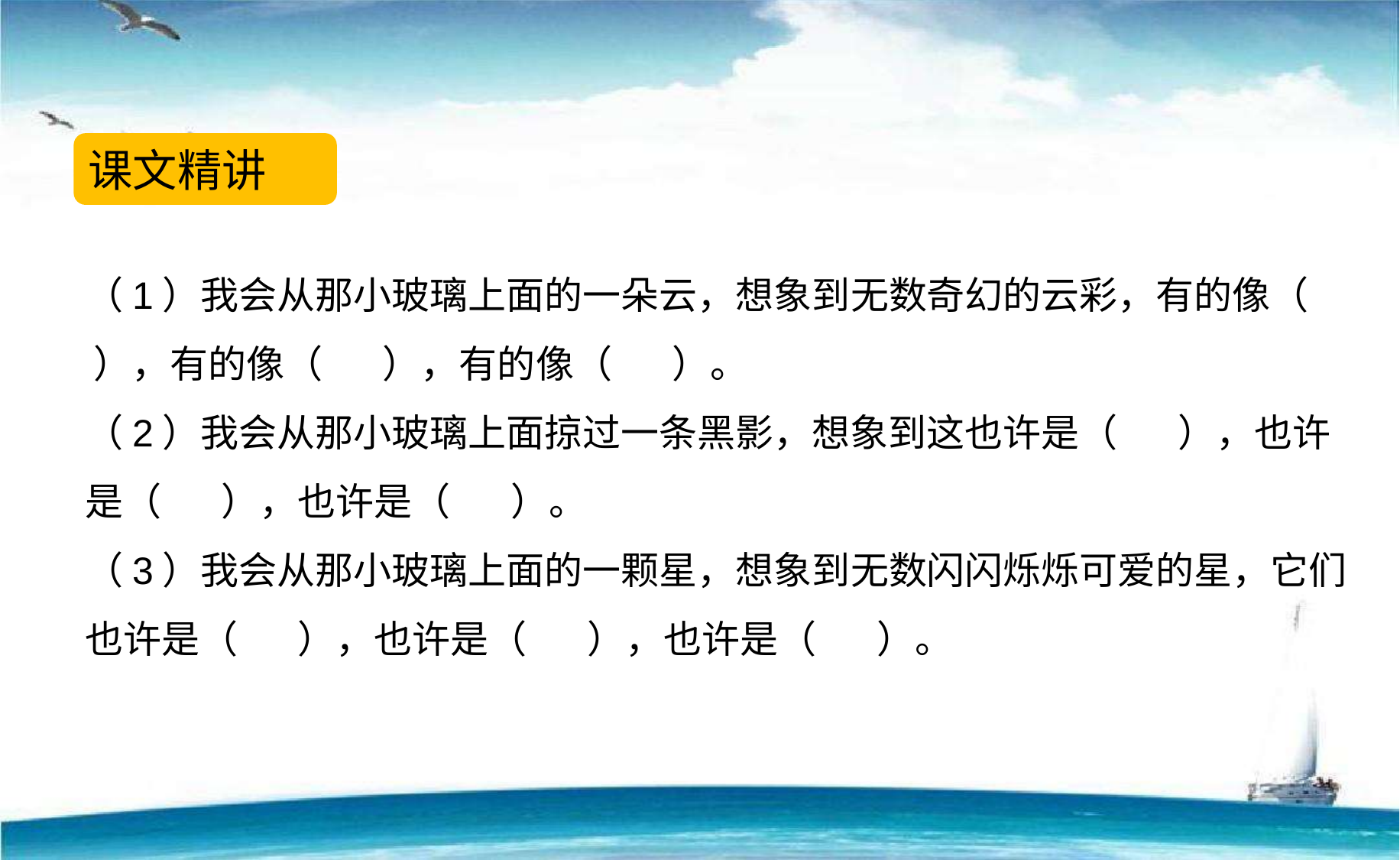

课文精讲
（1）我会从那小玻璃上面的一朵云，想象到无数奇幻的云彩，有的像（       ），有的像（       ），有的像（       ）。
（2）我会从那小玻璃上面掠过一条黑影，想象到这也许是（       ），也许是（       ），也许是（       ）。
（3）我会从那小玻璃上面的一颗星，想象到无数闪闪烁烁可爱的星，它们也许是（       ），也许是（       ），也许是（       ）。